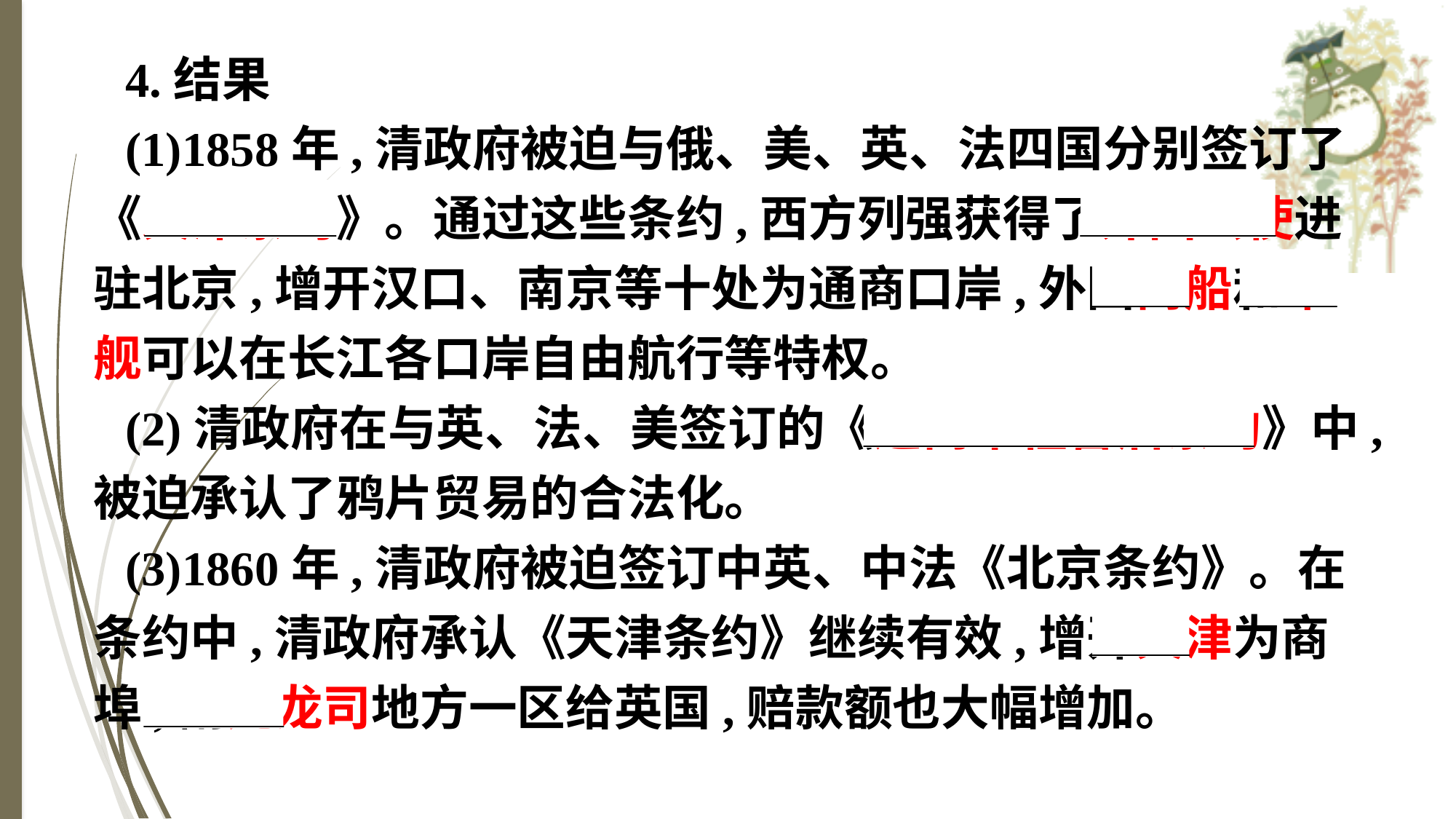

4.结果
(1)1858年,清政府被迫与俄、美、英、法四国分别签订了《天津条约》。通过这些条约,西方列强获得了外国公使进驻北京,增开汉口、南京等十处为通商口岸,外国商船和军舰可以在长江各口岸自由航行等特权。
(2)清政府在与英、法、美签订的《通商章程善后条约》中,被迫承认了鸦片贸易的合法化。
(3)1860年,清政府被迫签订中英、中法《北京条约》。在条约中,清政府承认《天津条约》继续有效,增开天津为商埠,割九龙司地方一区给英国,赔款额也大幅增加。